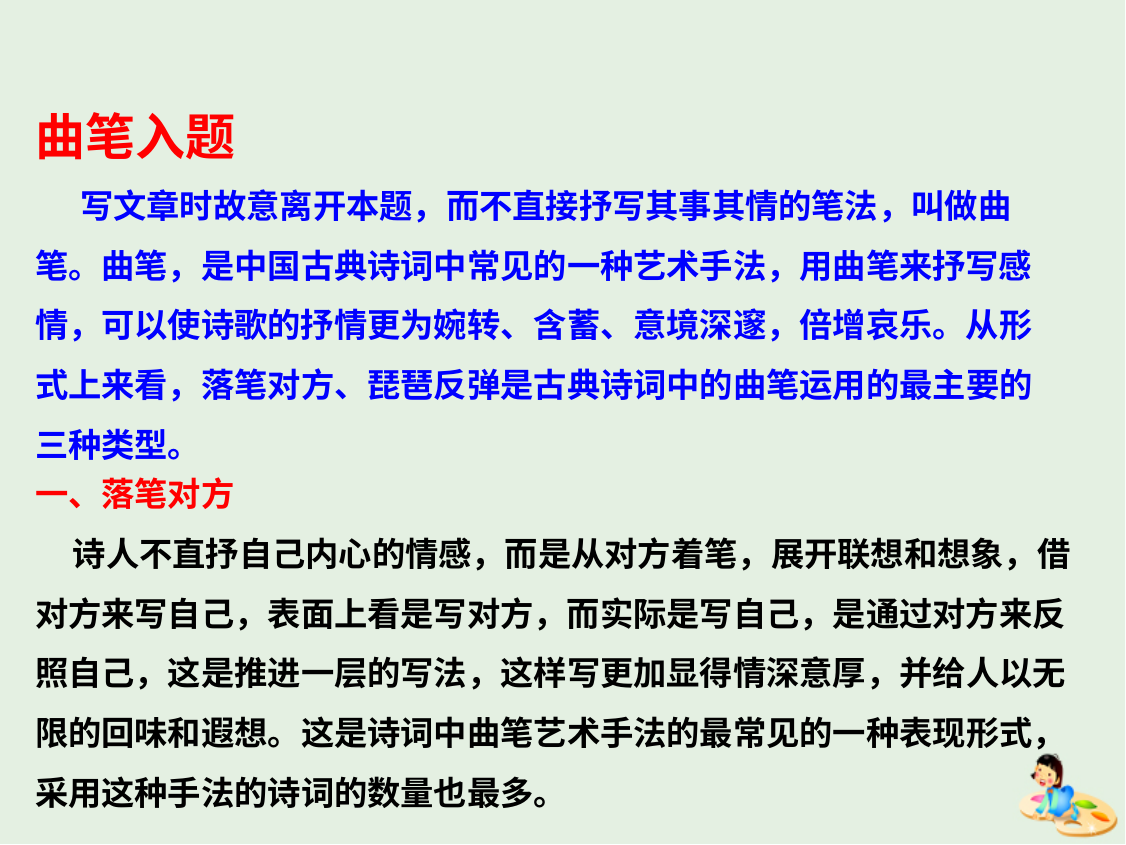

曲笔入题
     写文章时故意离开本题，而不直接抒写其事其情的笔法，叫做曲笔。曲笔，是中国古典诗词中常见的一种艺术手法，用曲笔来抒写感情，可以使诗歌的抒情更为婉转、含蓄、意境深邃，倍增哀乐。从形式上来看，落笔对方、琵琶反弹是古典诗词中的曲笔运用的最主要的三种类型。
一、落笔对方
    诗人不直抒自己内心的情感，而是从对方着笔，展开联想和想象，借对方来写自己，表面上看是写对方，而实际是写自己，是通过对方来反照自己，这是推进一层的写法，这样写更加显得情深意厚，并给人以无限的回味和遐想。这是诗词中曲笔艺术手法的最常见的一种表现形式，采用这种手法的诗词的数量也最多。